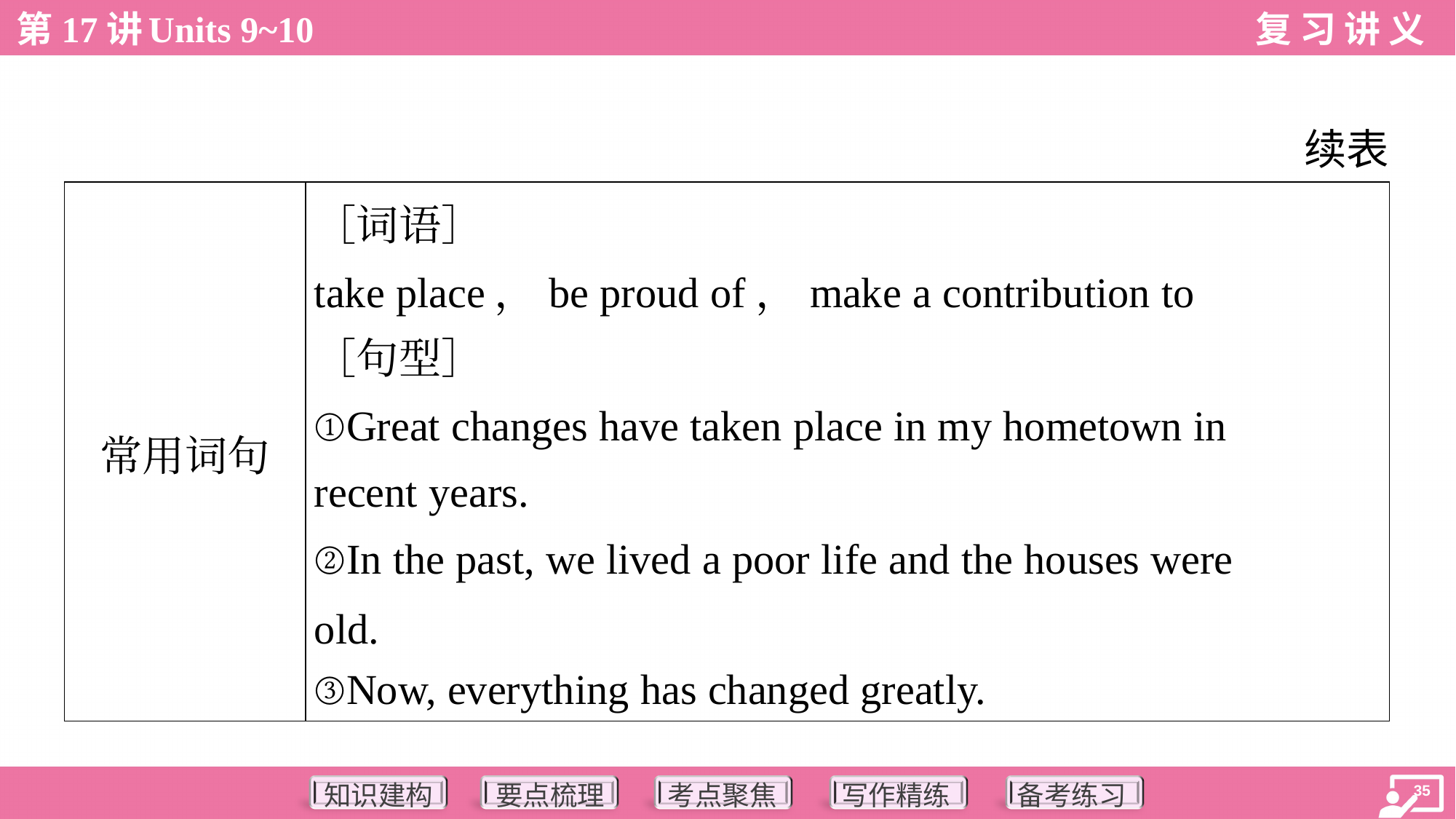

续表
| 常用词句 | ［词语］ take place，be proud of，make a contribution to ［句型］ ①Great changes have taken place in my hometown in recent years. ②In the past, we lived a poor life and the houses were old. ③Now, everything has changed greatly. |
| --- | --- |